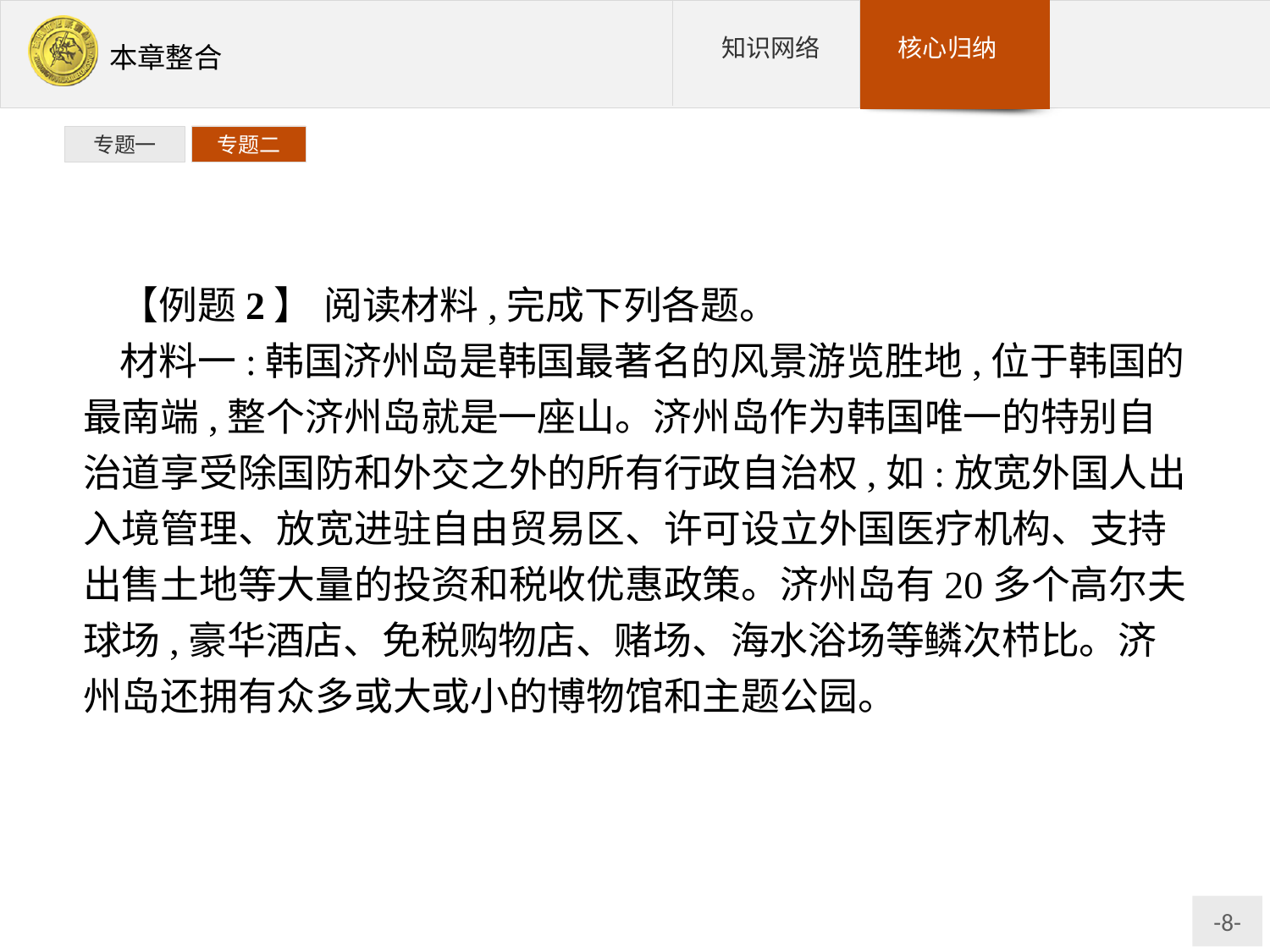

专题一
专题二
【例题2】 阅读材料,完成下列各题。
材料一:韩国济州岛是韩国最著名的风景游览胜地,位于韩国的最南端,整个济州岛就是一座山。济州岛作为韩国唯一的特别自治道享受除国防和外交之外的所有行政自治权,如:放宽外国人出入境管理、放宽进驻自由贸易区、许可设立外国医疗机构、支持出售土地等大量的投资和税收优惠政策。济州岛有20多个高尔夫球场,豪华酒店、免税购物店、赌场、海水浴场等鳞次栉比。济州岛还拥有众多或大或小的博物馆和主题公园。